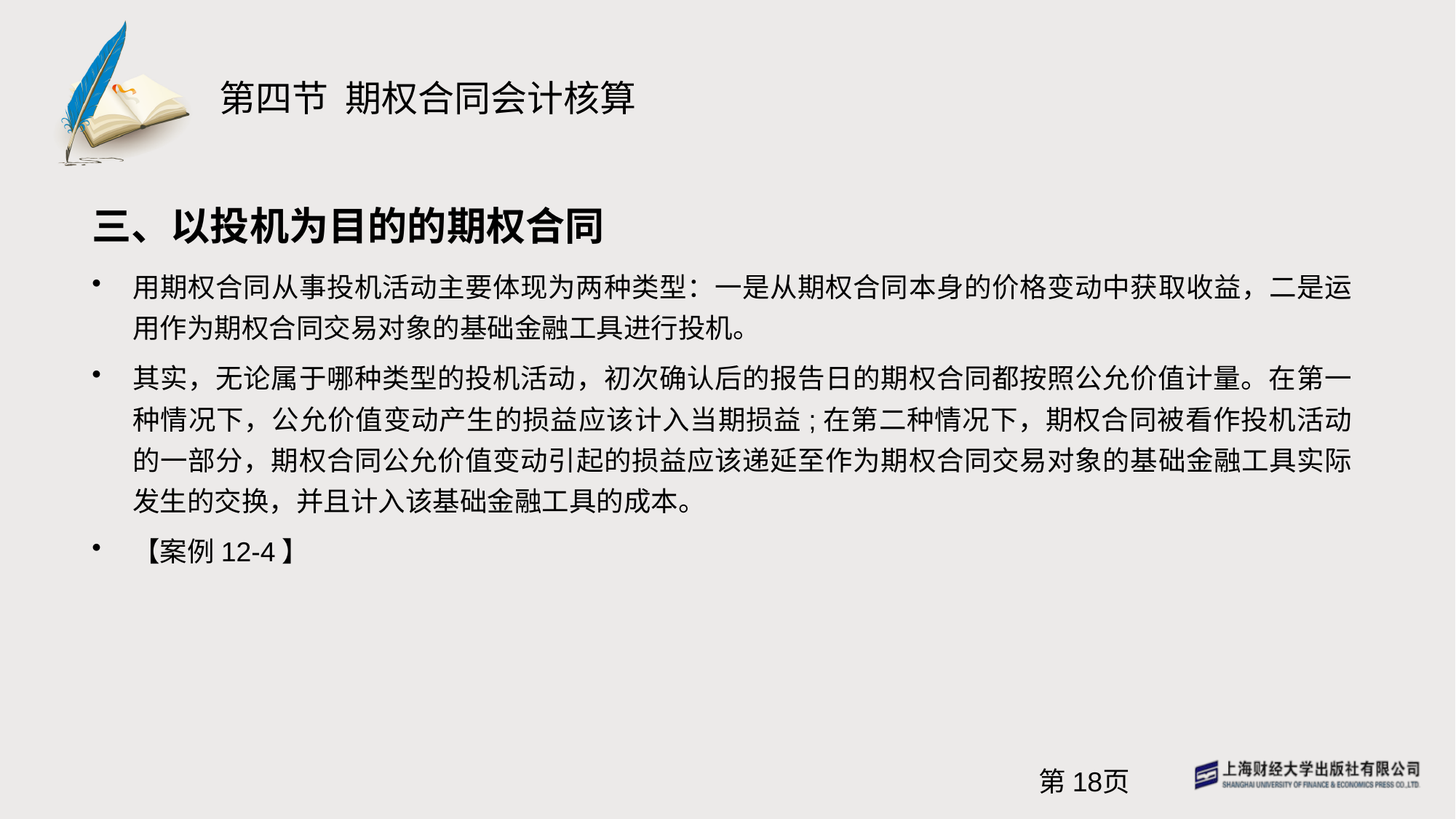

# 第四节  期权合同会计核算
三、以投机为目的的期权合同
用期权合同从事投机活动主要体现为两种类型：一是从期权合同本身的价格变动中获取收益，二是运用作为期权合同交易对象的基础金融工具进行投机。
其实，无论属于哪种类型的投机活动，初次确认后的报告日的期权合同都按照公允价值计量。在第一种情况下，公允价值变动产生的损益应该计入当期损益;在第二种情况下，期权合同被看作投机活动的一部分，期权合同公允价值变动引起的损益应该递延至作为期权合同交易对象的基础金融工具实际发生的交换，并且计入该基础金融工具的成本。
【案例12-4】

18